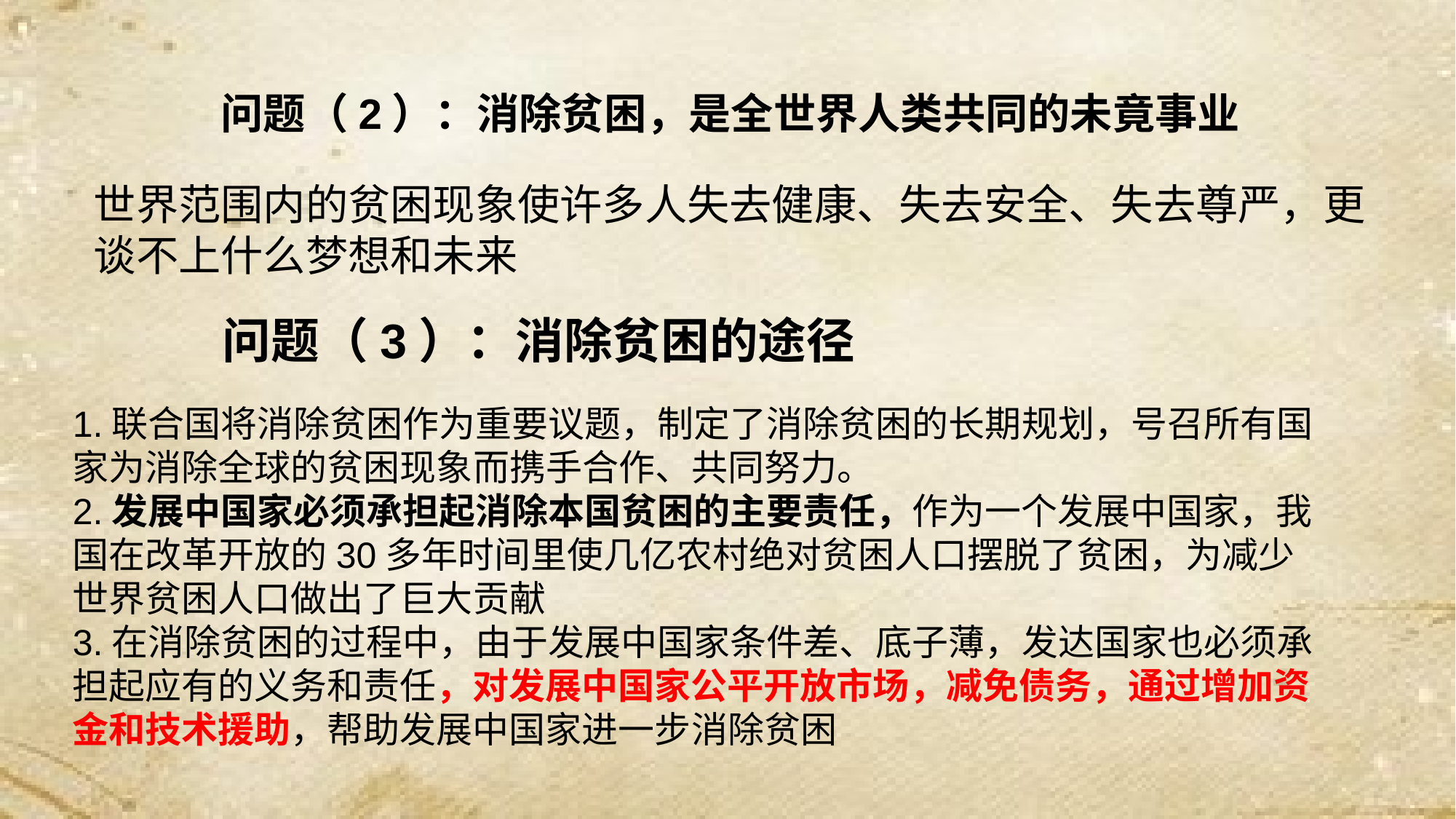

问题（2）：消除贫困，是全世界人类共同的未竟事业
世界范围内的贫困现象使许多人失去健康、失去安全、失去尊严，更谈不上什么梦想和未来
问题（3）：消除贫困的途径
1.联合国将消除贫困作为重要议题，制定了消除贫困的长期规划，号召所有国家为消除全球的贫困现象而携手合作、共同努力。
2.发展中国家必须承担起消除本国贫困的主要责任，作为一个发展中国家，我国在改革开放的30多年时间里使几亿农村绝对贫困人口摆脱了贫困，为减少世界贫困人口做出了巨大贡献
3.在消除贫困的过程中，由于发展中国家条件差、底子薄，发达国家也必须承担起应有的义务和责任，对发展中国家公平开放市场，减免债务，通过增加资金和技术援助，帮助发展中国家进一步消除贫困